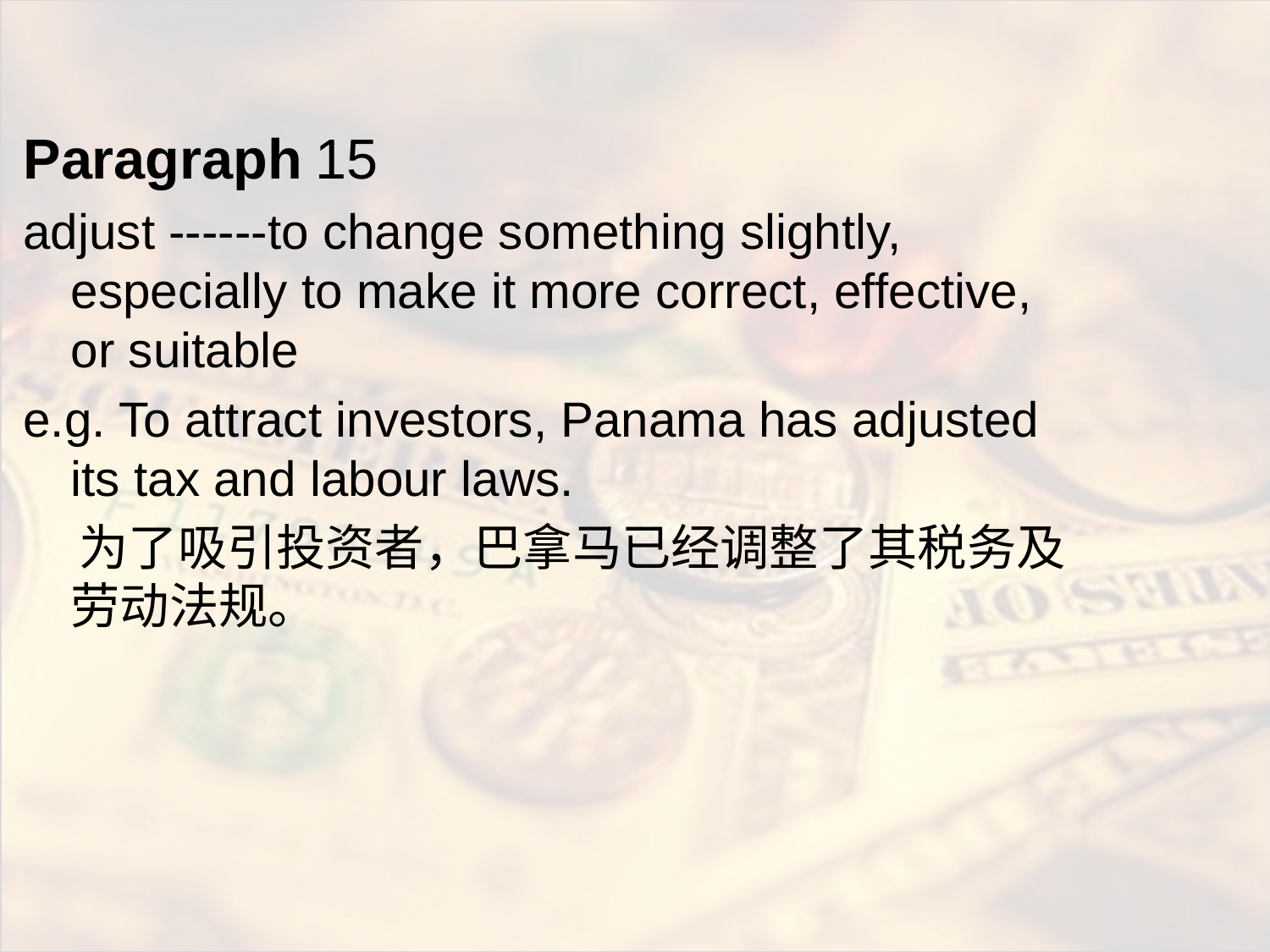

#
Paragraph 15
adjust ------to change something slightly, especially to make it more correct, effective, or suitable
e.g. To attract investors, Panama has adjusted its tax and labour laws.
    为了吸引投资者，巴拿马已经调整了其税务及劳动法规。